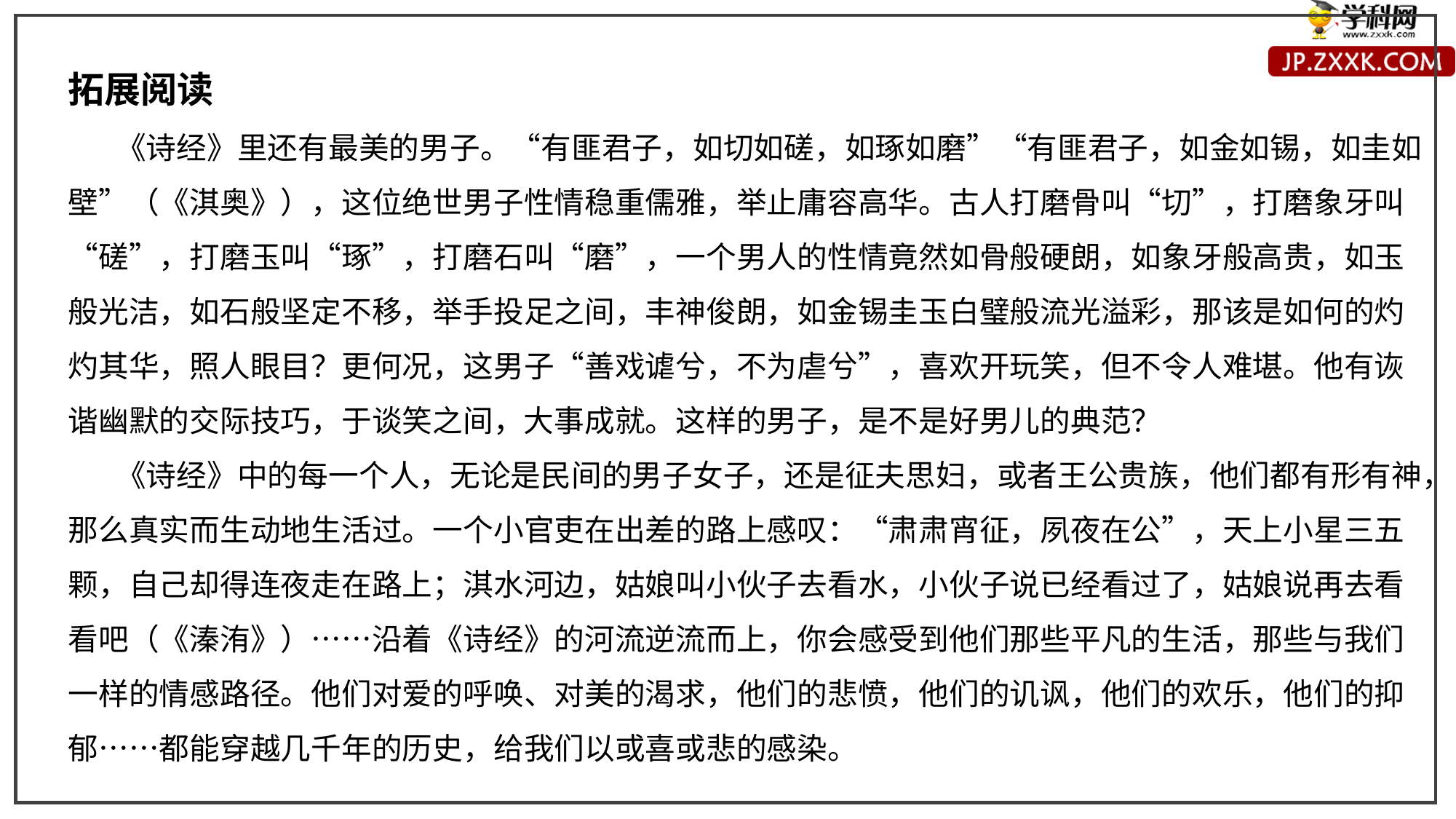

拓展阅读
      《诗经》里还有最美的男子。“有匪君子，如切如磋，如琢如磨”“有匪君子，如金如锡，如圭如壁”（《淇奥》），这位绝世男子性情稳重儒雅，举止庸容高华。古人打磨骨叫“切”，打磨象牙叫“磋”，打磨玉叫“琢”，打磨石叫“磨”，一个男人的性情竟然如骨般硬朗，如象牙般高贵，如玉般光洁，如石般坚定不移，举手投足之间，丰神俊朗，如金锡圭玉白璧般流光溢彩，那该是如何的灼灼其华，照人眼目？更何况，这男子“善戏谑兮，不为虐兮”，喜欢开玩笑，但不令人难堪。他有诙谐幽默的交际技巧，于谈笑之间，大事成就。这样的男子，是不是好男儿的典范？
      《诗经》中的每一个人，无论是民间的男子女子，还是征夫思妇，或者王公贵族，他们都有形有神，那么真实而生动地生活过。一个小官吏在出差的路上感叹：“肃肃宵征，夙夜在公”，天上小星三五颗，自己却得连夜走在路上；淇水河边，姑娘叫小伙子去看水，小伙子说已经看过了，姑娘说再去看看吧（《溱洧》）……沿着《诗经》的河流逆流而上，你会感受到他们那些平凡的生活，那些与我们一样的情感路径。他们对爱的呼唤、对美的渴求，他们的悲愤，他们的讥讽，他们的欢乐，他们的抑郁……都能穿越几千年的历史，给我们以或喜或悲的感染。